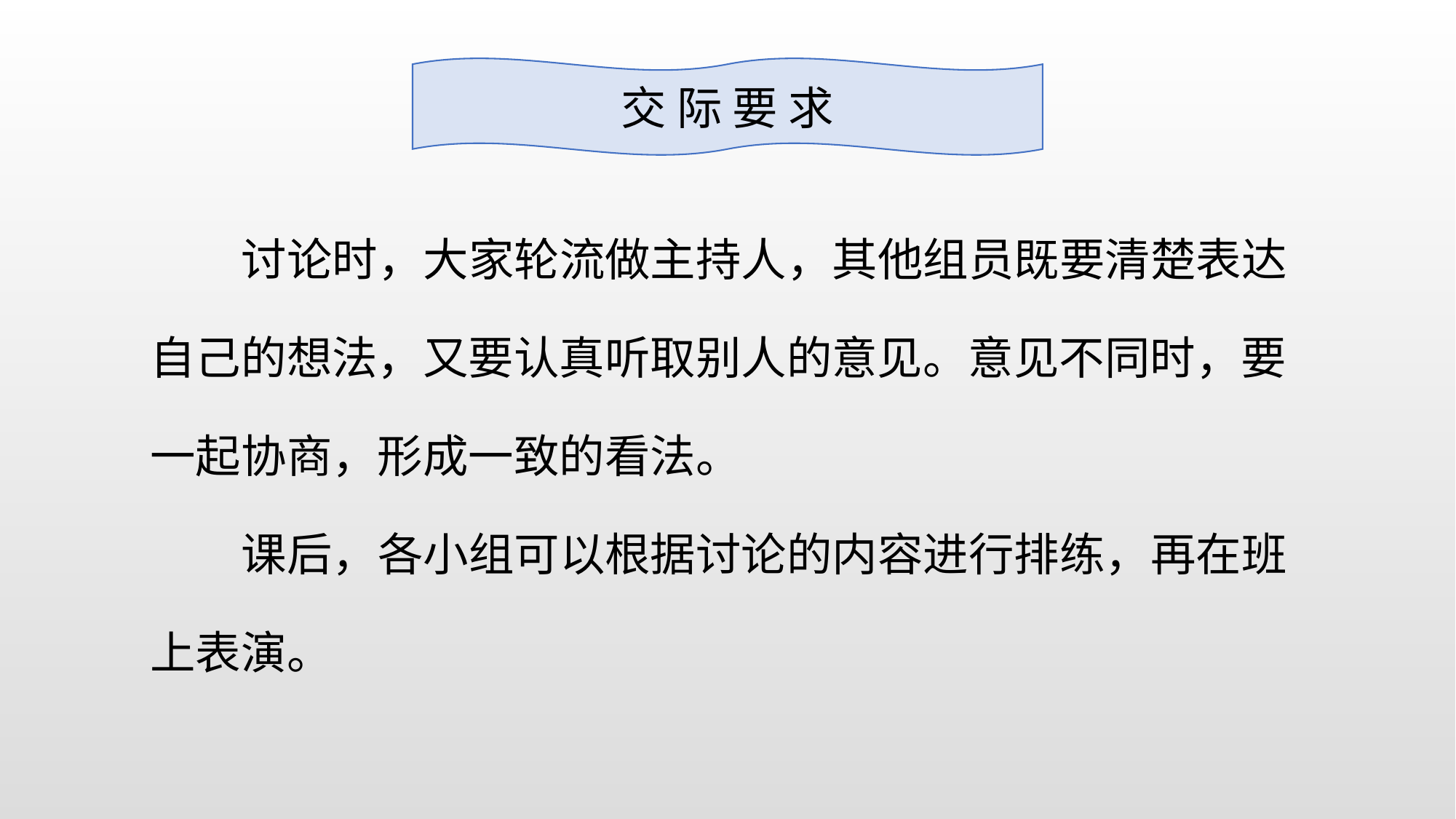

交 际 要 求
讨论时，大家轮流做主持人，其他组员既要清楚表达自己的想法，又要认真听取别人的意见。意见不同时，要一起协商，形成一致的看法。
课后，各小组可以根据讨论的内容进行排练，再在班上表演。